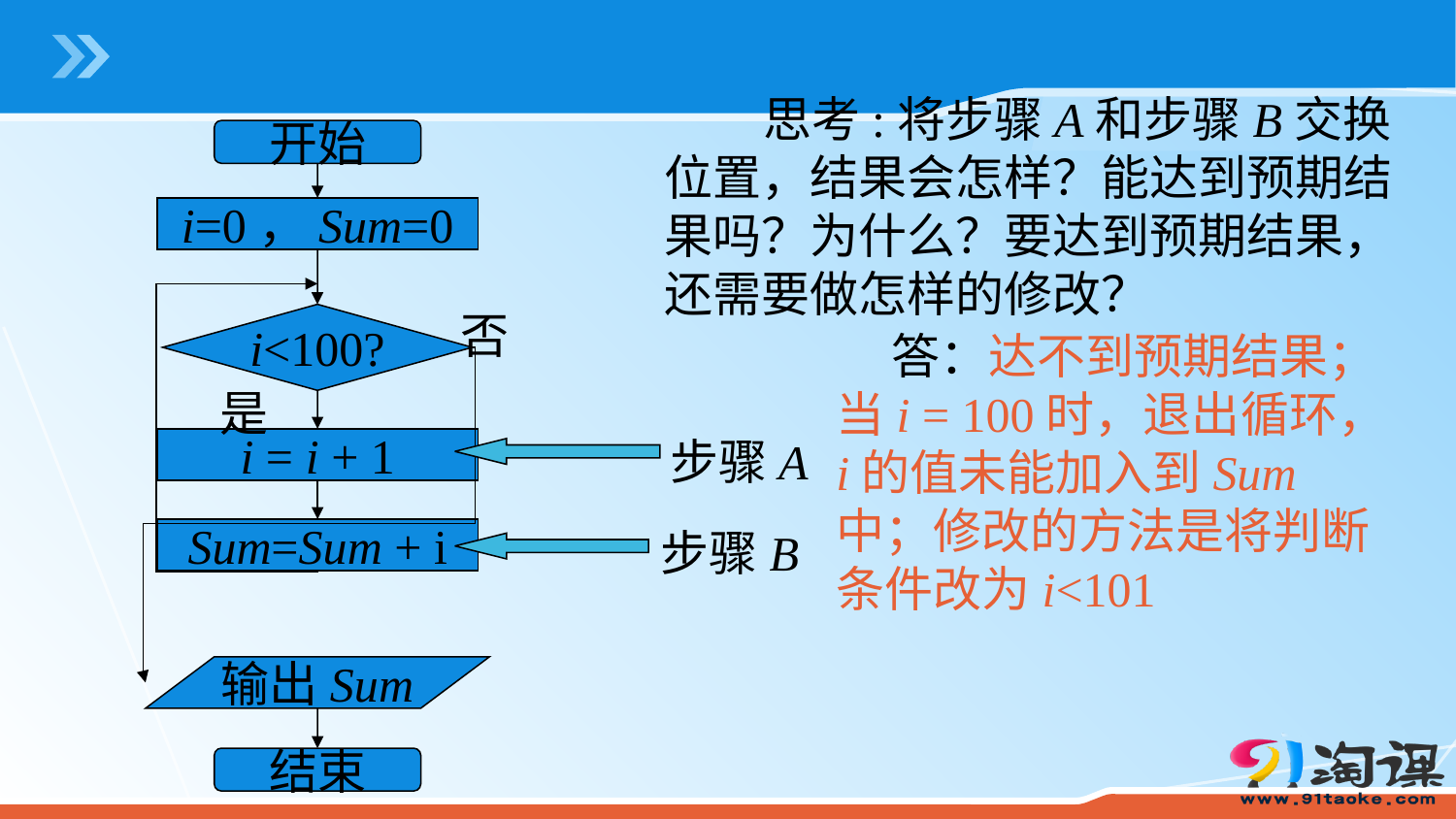

思考:将步骤A和步骤B交换位置，结果会怎样？能达到预期结果吗？为什么？要达到预期结果，还需要做怎样的修改？
开始
i=0，Sum=0
否
i<100?
是
i = i + 1
Sum=Sum + i
输出Sum
结束
    答：达不到预期结果；当i = 100时，退出循环，i的值未能加入到Sum中；修改的方法是将判断条件改为i<101
步骤A

步骤B